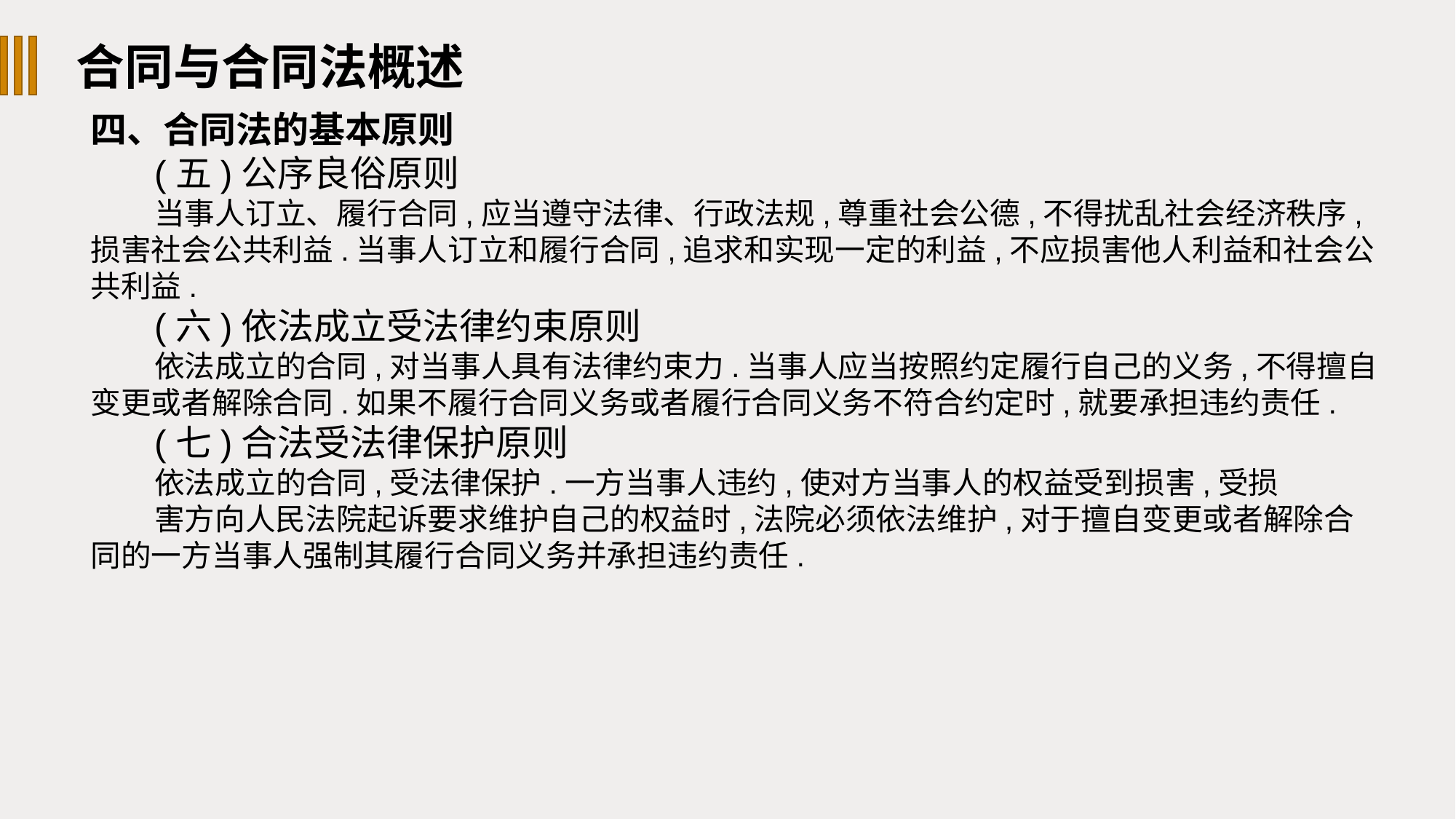

合同与合同法概述

四、合同法的基本原则
(五)公序良俗原则
当事人订立、履行合同,应当遵守法律、行政法规,尊重社会公德,不得扰乱社会经济秩序,损害社会公共利益.当事人订立和履行合同,追求和实现一定的利益,不应损害他人利益和社会公共利益.
(六)依法成立受法律约束原则
依法成立的合同,对当事人具有法律约束力.当事人应当按照约定履行自己的义务,不得擅自变更或者解除合同.如果不履行合同义务或者履行合同义务不符合约定时,就要承担违约责任.
(七)合法受法律保护原则
依法成立的合同,受法律保护.一方当事人违约,使对方当事人的权益受到损害,受损
害方向人民法院起诉要求维护自己的权益时,法院必须依法维护,对于擅自变更或者解除合同的一方当事人强制其履行合同义务并承担违约责任.